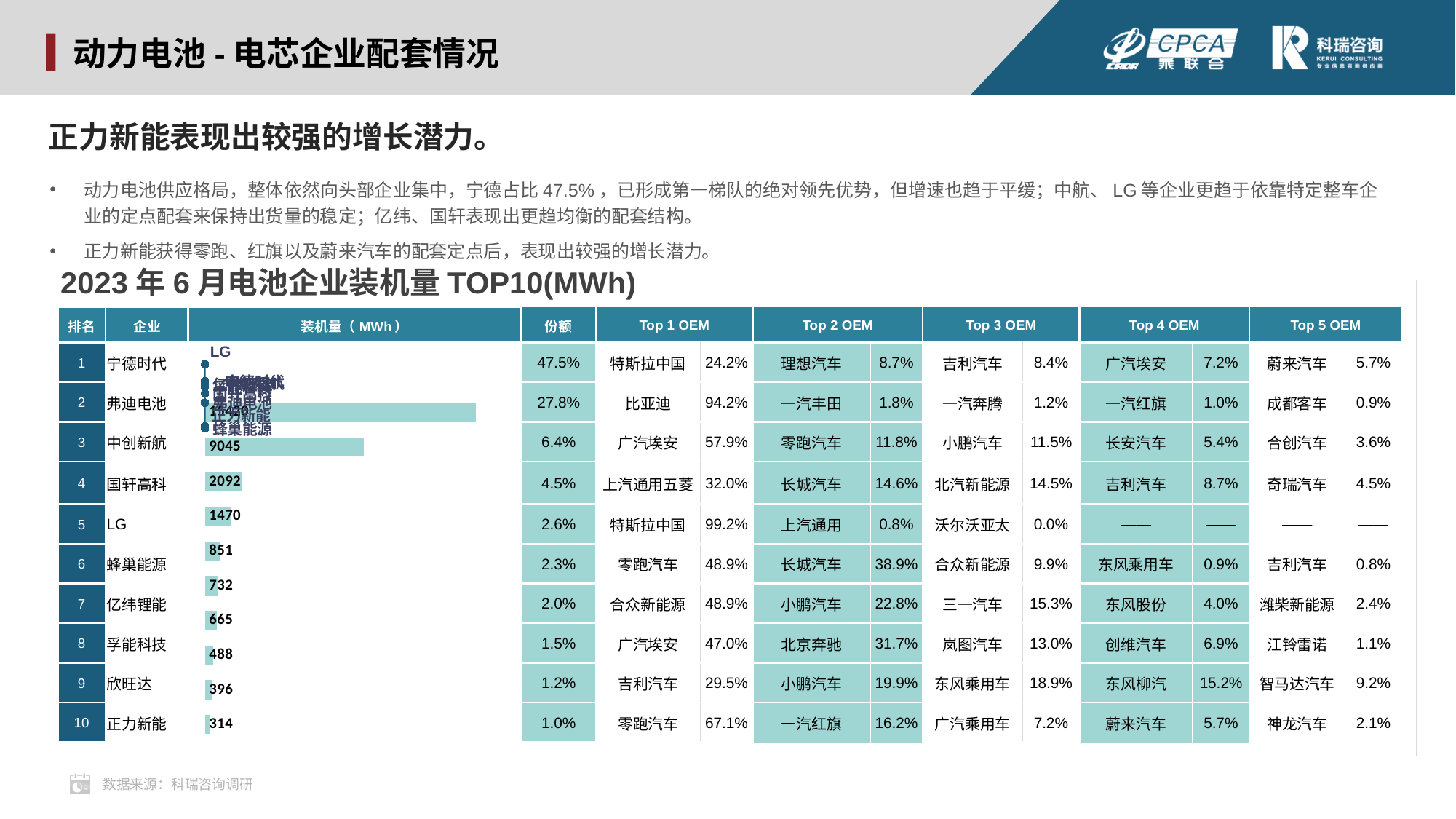

动力电池-电芯企业配套情况
正力新能表现出较强的增长潜力。
动力电池供应格局，整体依然向头部企业集中，宁德占比47.5%，已形成第一梯队的绝对领先优势，但增速也趋于平缓；中航、LG等企业更趋于依靠特定整车企业的定点配套来保持出货量的稳定；亿纬、国轩表现出更趋均衡的配套结构。
正力新能获得零跑、红旗以及蔚来汽车的配套定点后，表现出较强的增长潜力。
2023年6月电池企业装机量TOP10(MWh)
| 排名 | 企业 | 装机量（MWh） | 份额 | Top 1 OEM |  | Top 2 OEM |  | Top 3 OEM |  | Top 4 OEM |  | Top 5 OEM |  |
| --- | --- | --- | --- | --- | --- | --- | --- | --- | --- | --- | --- | --- | --- |
| 1 | 宁德时代 |  | 47.5% | 特斯拉中国 | 24.2% | 理想汽车 | 8.7% | 吉利汽车 | 8.4% | 广汽埃安 | 7.2% | 蔚来汽车 | 5.7% |
| 2 | 弗迪电池 |  | 27.8% | 比亚迪 | 94.2% | 一汽丰田 | 1.8% | 一汽奔腾 | 1.2% | 一汽红旗 | 1.0% | 成都客车 | 0.9% |
| 3 | 中创新航 |  | 6.4% | 广汽埃安 | 57.9% | 零跑汽车 | 11.8% | 小鹏汽车 | 11.5% | 长安汽车 | 5.4% | 合创汽车 | 3.6% |
| 4 | 国轩高科 |  | 4.5% | 上汽通用五菱 | 32.0% | 长城汽车 | 14.6% | 北汽新能源 | 14.5% | 吉利汽车 | 8.7% | 奇瑞汽车 | 4.5% |
| 5 | LG |  | 2.6% | 特斯拉中国 | 99.2% | 上汽通用 | 0.8% | 沃尔沃亚太 | 0.0% | —— | —— | —— | —— |
| 6 | 蜂巢能源 |  | 2.3% | 零跑汽车 | 48.9% | 长城汽车 | 38.9% | 合众新能源 | 9.9% | 东风乘用车 | 0.9% | 吉利汽车 | 0.8% |
| 7 | 亿纬锂能 |  | 2.0% | 合众新能源 | 48.9% | 小鹏汽车 | 22.8% | 三一汽车 | 15.3% | 东风股份 | 4.0% | 潍柴新能源 | 2.4% |
| 8 | 孚能科技 |  | 1.5% | 广汽埃安 | 47.0% | 北京奔驰 | 31.7% | 岚图汽车 | 13.0% | 创维汽车 | 6.9% | 江铃雷诺 | 1.1% |
| 9 | 欣旺达 |  | 1.2% | 吉利汽车 | 29.5% | 小鹏汽车 | 19.9% | 东风乘用车 | 18.9% | 东风柳汽 | 15.2% | 智马达汽车 | 9.2% |
| 10 | 正力新能 |  | 1.0% | 零跑汽车 | 67.1% | 一汽红旗 | 16.2% | 广汽乘用车 | 7.2% | 蔚来汽车 | 5.7% | 神龙汽车 | 2.1% |

### Chart

| Category | 2023 | YoY |
|---|---|---|
| 宁德时代 | 15420.08803 | 10.0 |
| 弗迪电池 | 9045.489218 | 9.0 |
| 中创新航 | 2091.815016 | 8.0 |
| 国轩高科 | 1470.447613 | 7.0 |
| LG | 851.0624 | 6.0 |
| 蜂巢能源 | 731.5255737 | 5.0 |
| 亿纬锂能 | 665.2379072 | 4.0 |
| 孚能科技 | 488.265704 | 3.0 |
| 欣旺达 | 396.370803 | 2.0 |
| 正力新能 | 313.7896905 | 1.0 |
数据来源：科瑞咨询调研